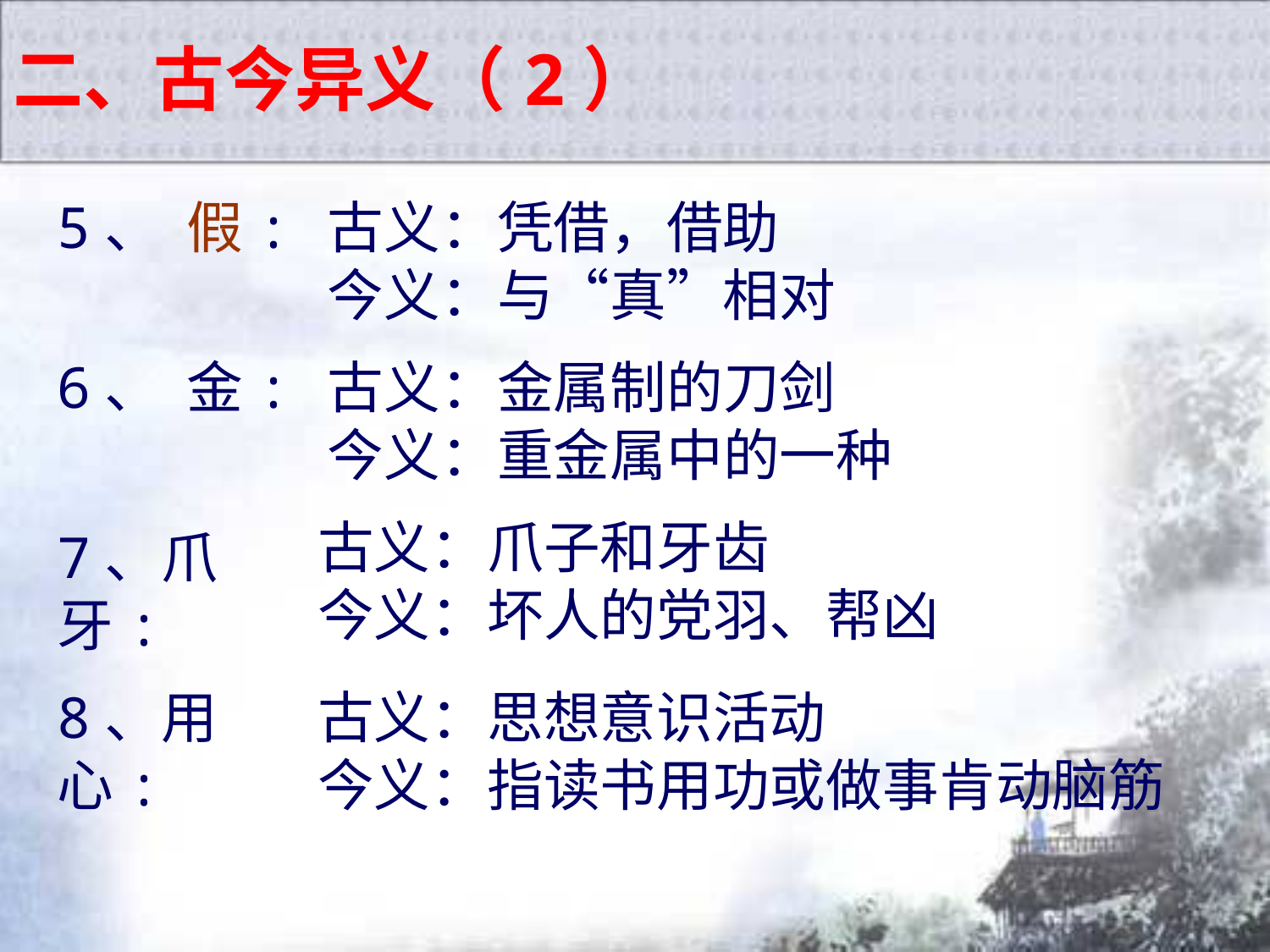

二、古今异义（2）
古义：凭借，借助
今义：与“真”相对
5、  假:
6、  金:
古义：金属制的刀剑
今义：重金属中的一种
古义：爪子和牙齿
今义：坏人的党羽、帮凶
7、爪牙:
8、用心:
古义：思想意识活动
今义：指读书用功或做事肯动脑筋